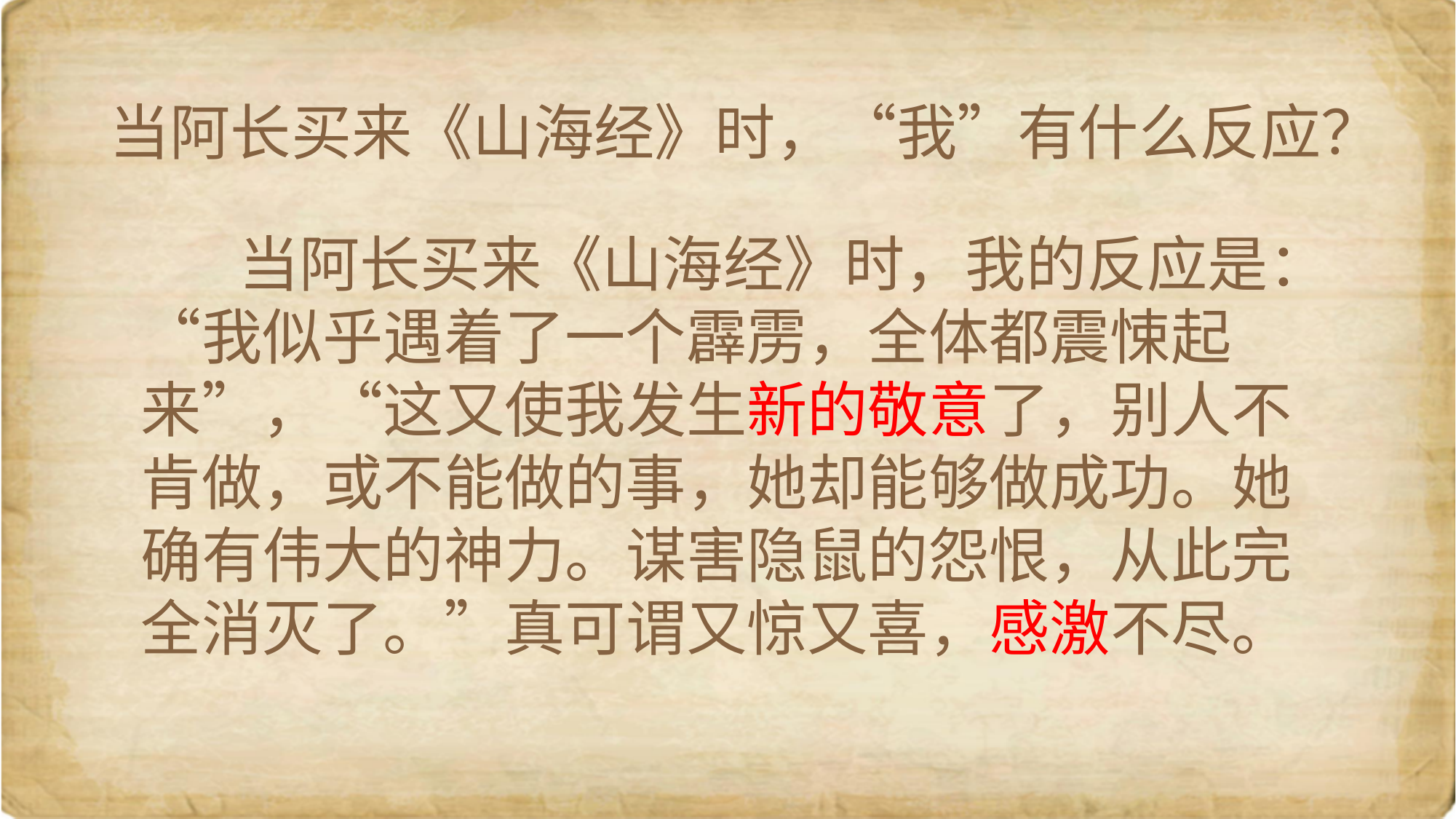

当阿长买来《山海经》时，“我”有什么反应？
当阿长买来《山海经》时，我的反应是：“我似乎遇着了一个霹雳，全体都震悚起来”，“这又使我发生新的敬意了，别人不肯做，或不能做的事，她却能够做成功。她确有伟大的神力。谋害隐鼠的怨恨，从此完全消灭了。”真可谓又惊又喜，感激不尽。